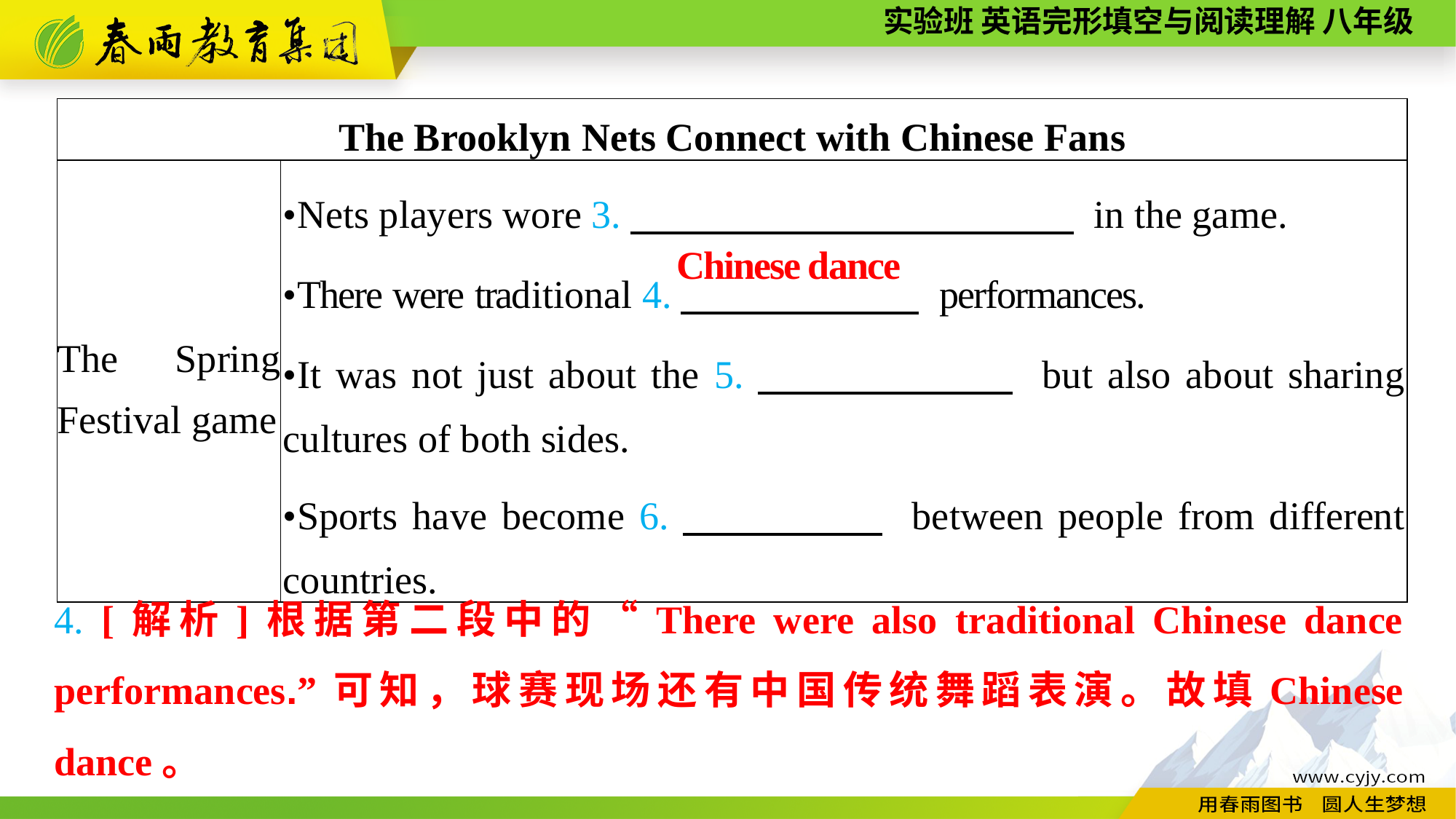

| The Brooklyn Nets Connect with Chinese Fans |  |
| --- | --- |
| The Spring Festival game | •Nets players wore 3.　　　 　 in the game. •There were traditional 4.　 　 　 　 performances. •It was not just about the 5.　　 　　 but also about sharing cultures of both sides. •Sports have become 6.　　　 　 between people from different countries. |
Chinese dance
4. [解析]根据第二段中的“There were also traditional Chinese dance performances.”可知，球赛现场还有中国传统舞蹈表演。故填Chinese dance。